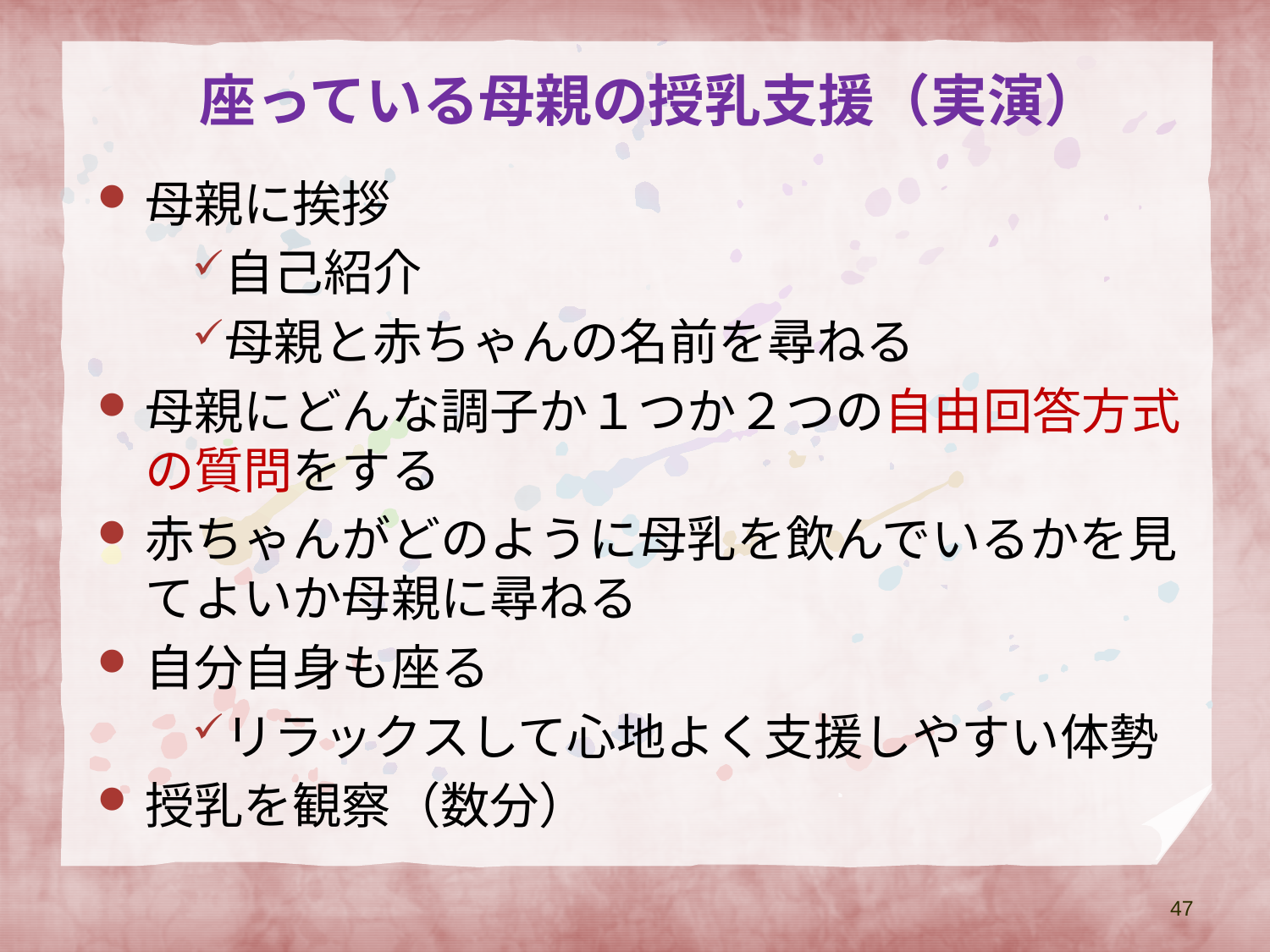

# 座っている母親の授乳支援（実演）
母親に挨拶
自己紹介
母親と赤ちゃんの名前を尋ねる
母親にどんな調子か１つか２つの自由回答方式の質問をする
赤ちゃんがどのように母乳を飲んでいるかを見てよいか母親に尋ねる
自分自身も座る
リラックスして心地よく支援しやすい体勢
授乳を観察（数分）

47